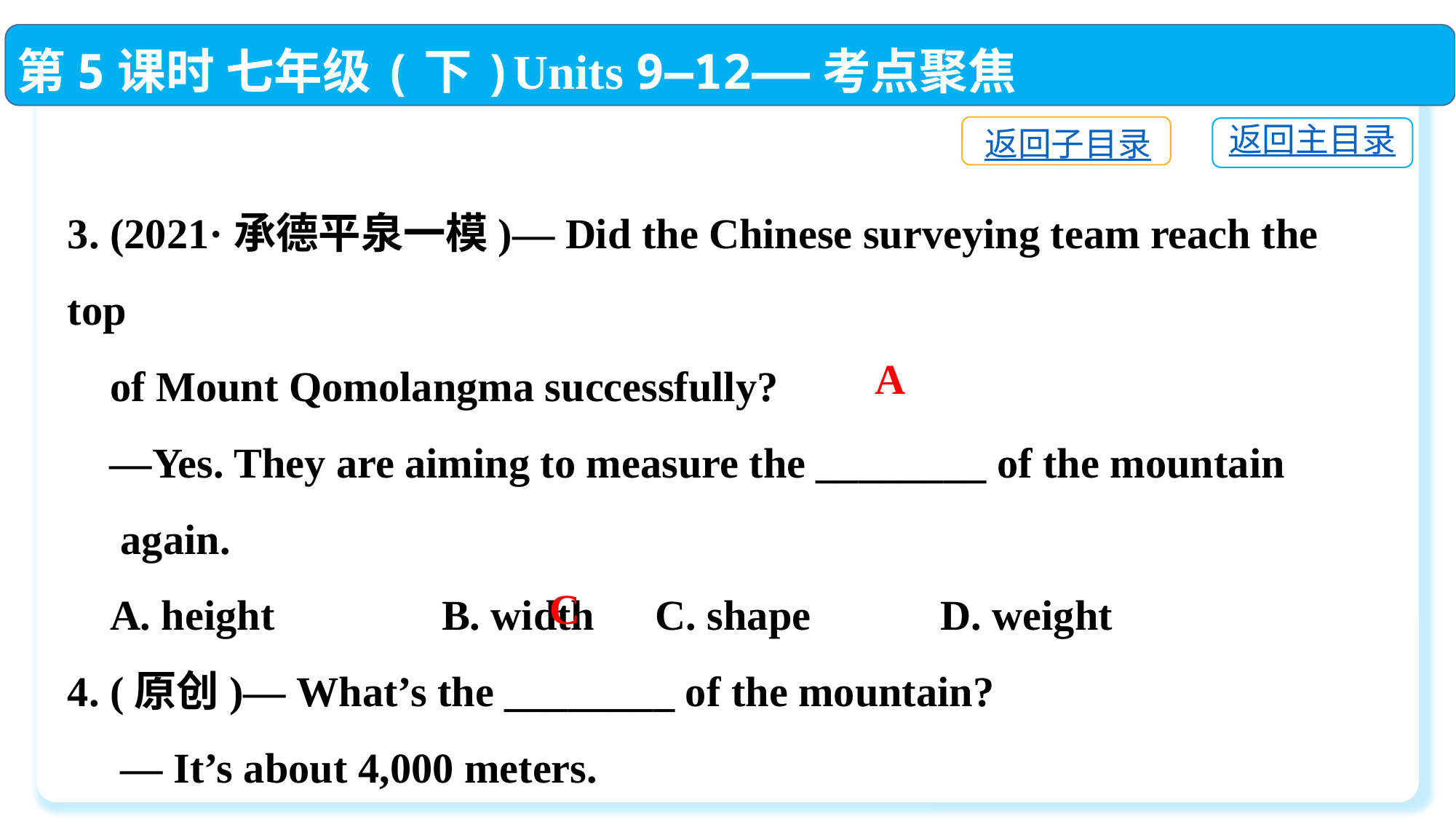

第5课时 七年级(下)Units 9—12——考点聚焦

返回子目录
返回主目录
3. (2021·承德平泉一模)— Did the Chinese surveying team reach the top
    of Mount Qomolangma successfully?
    —Yes. They are aiming to measure the ________ of the mountain
     again.
    A. height　　　  B. width	    C. shape　 	D. weight
4. (原创)— What’s the ________ of the mountain?
     — It’s about 4,000 meters.
     A. high	            B. tall	    C. height	          D. weight

A
C